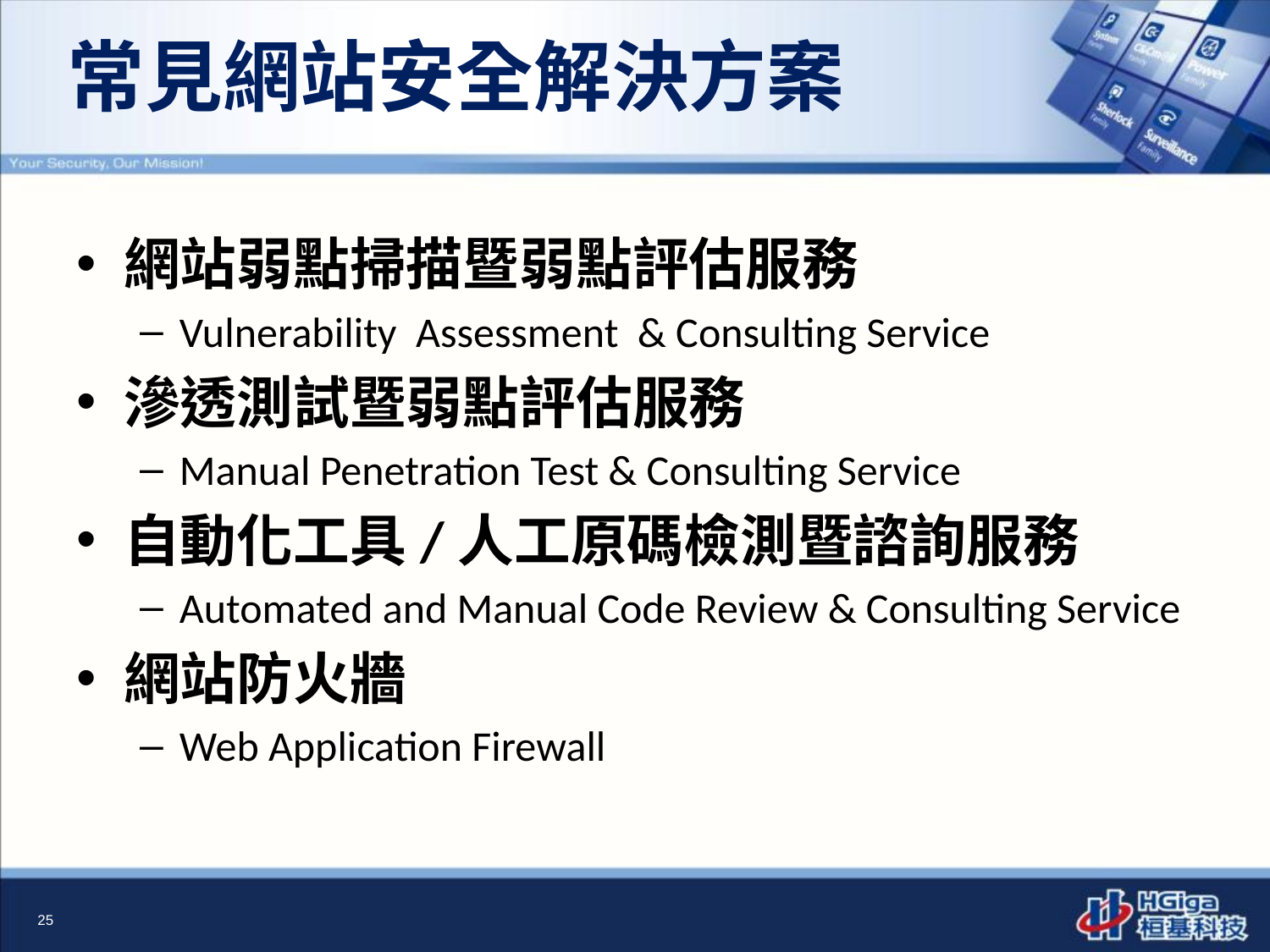

# 常見網站安全解決方案
網站弱點掃描暨弱點評估服務
Vulnerability  Assessment  & Consulting Service
滲透測試暨弱點評估服務
Manual Penetration Test & Consulting Service
自動化工具/人工原碼檢測暨諮詢服務
Automated and Manual Code Review & Consulting Service
網站防火牆
Web Application Firewall

25